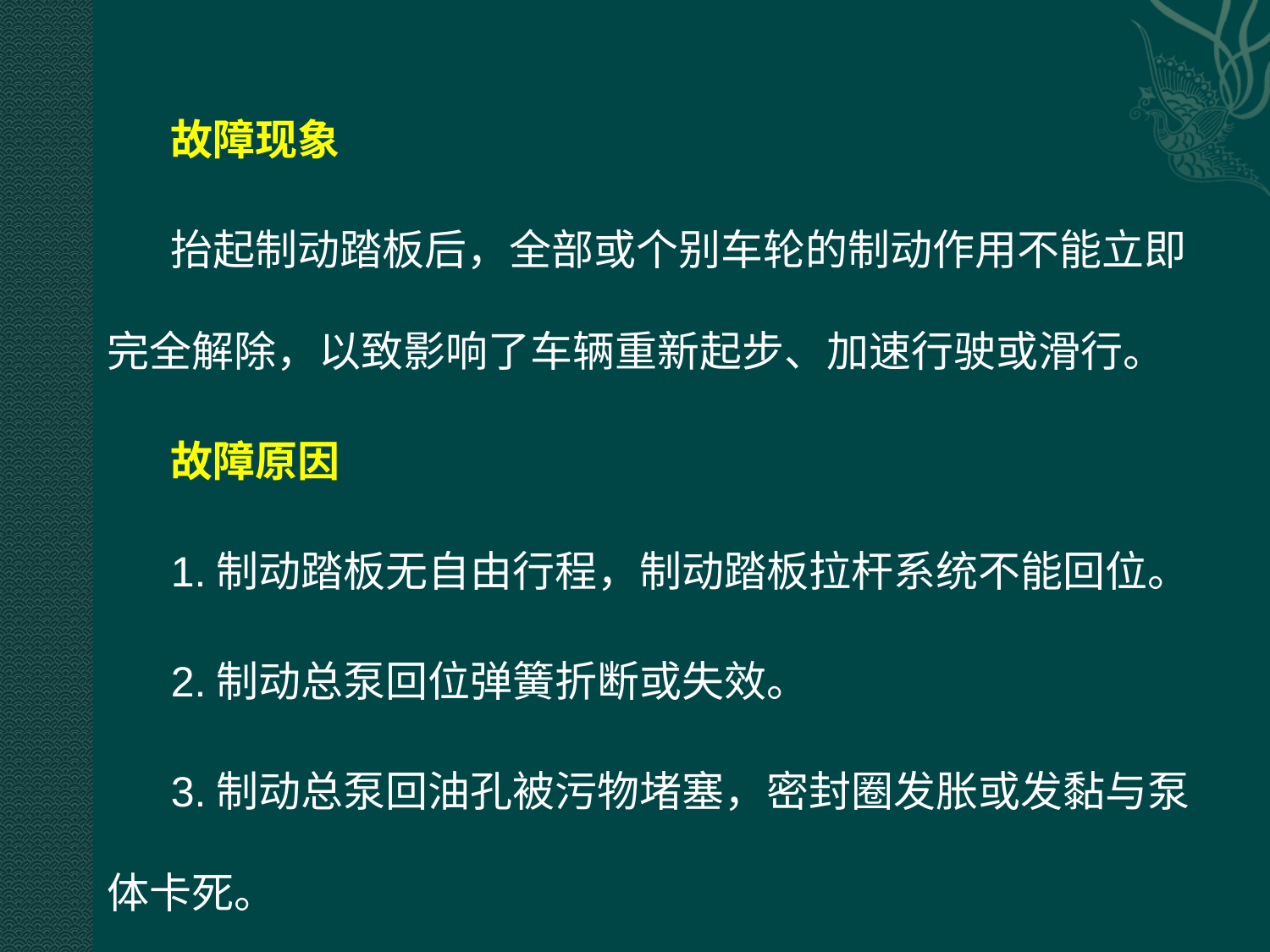

故障现象
抬起制动踏板后，全部或个别车轮的制动作用不能立即完全解除，以致影响了车辆重新起步、加速行驶或滑行。
故障原因
1.制动踏板无自由行程，制动踏板拉杆系统不能回位。
2.制动总泵回位弹簧折断或失效。
3.制动总泵回油孔被污物堵塞，密封圈发胀或发黏与泵体卡死。